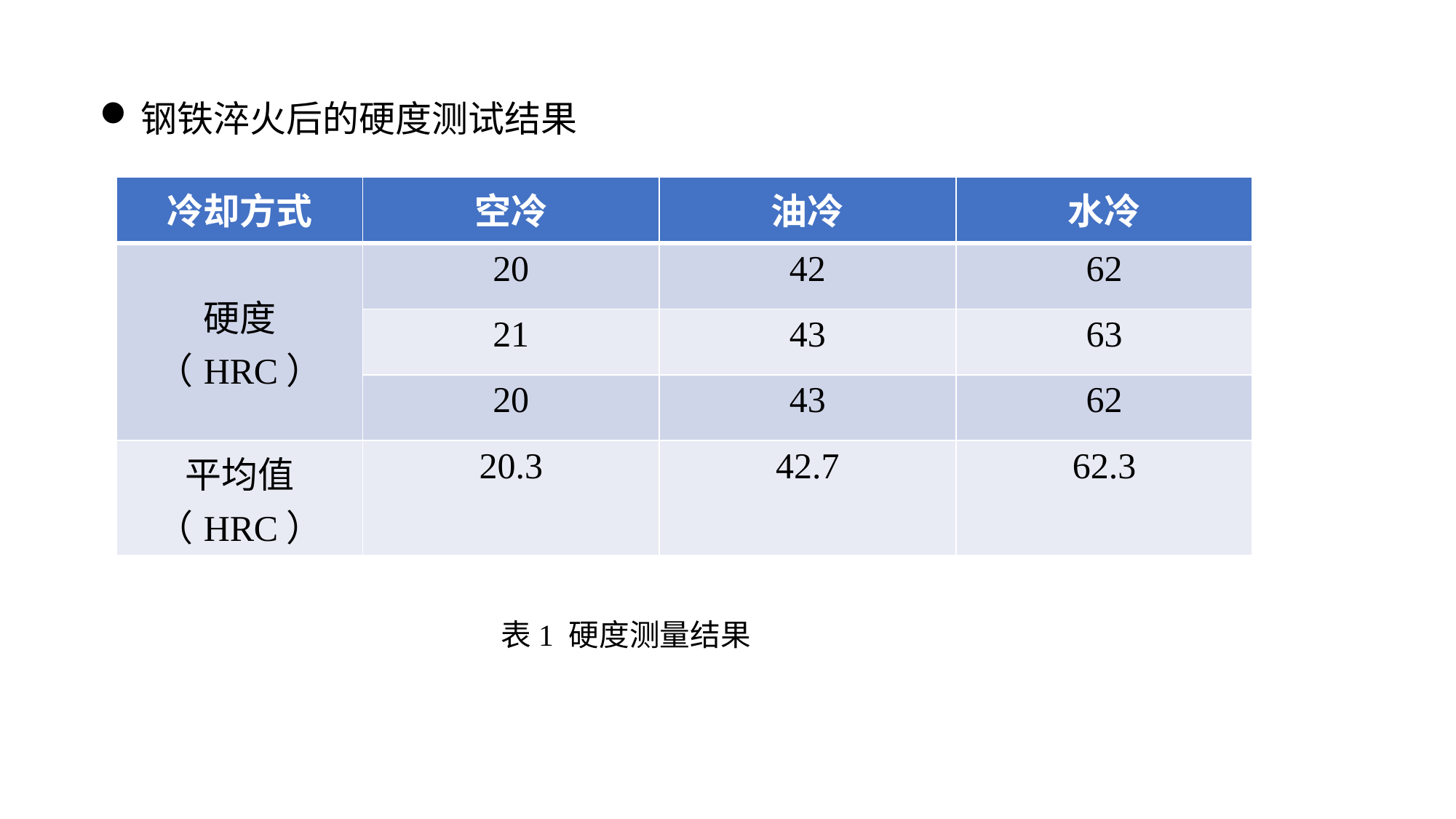

钢铁淬火后的硬度测试结果
| 冷却方式 | 空冷 | 油冷 | 水冷 |
| --- | --- | --- | --- |
| 硬度（HRC） | 20 | 42 | 62 |
|  | 21 | 43 | 63 |
|  | 20 | 43 | 62 |
| 平均值（HRC） | 20.3 | 42.7 | 62.3 |

表1 硬度测量结果